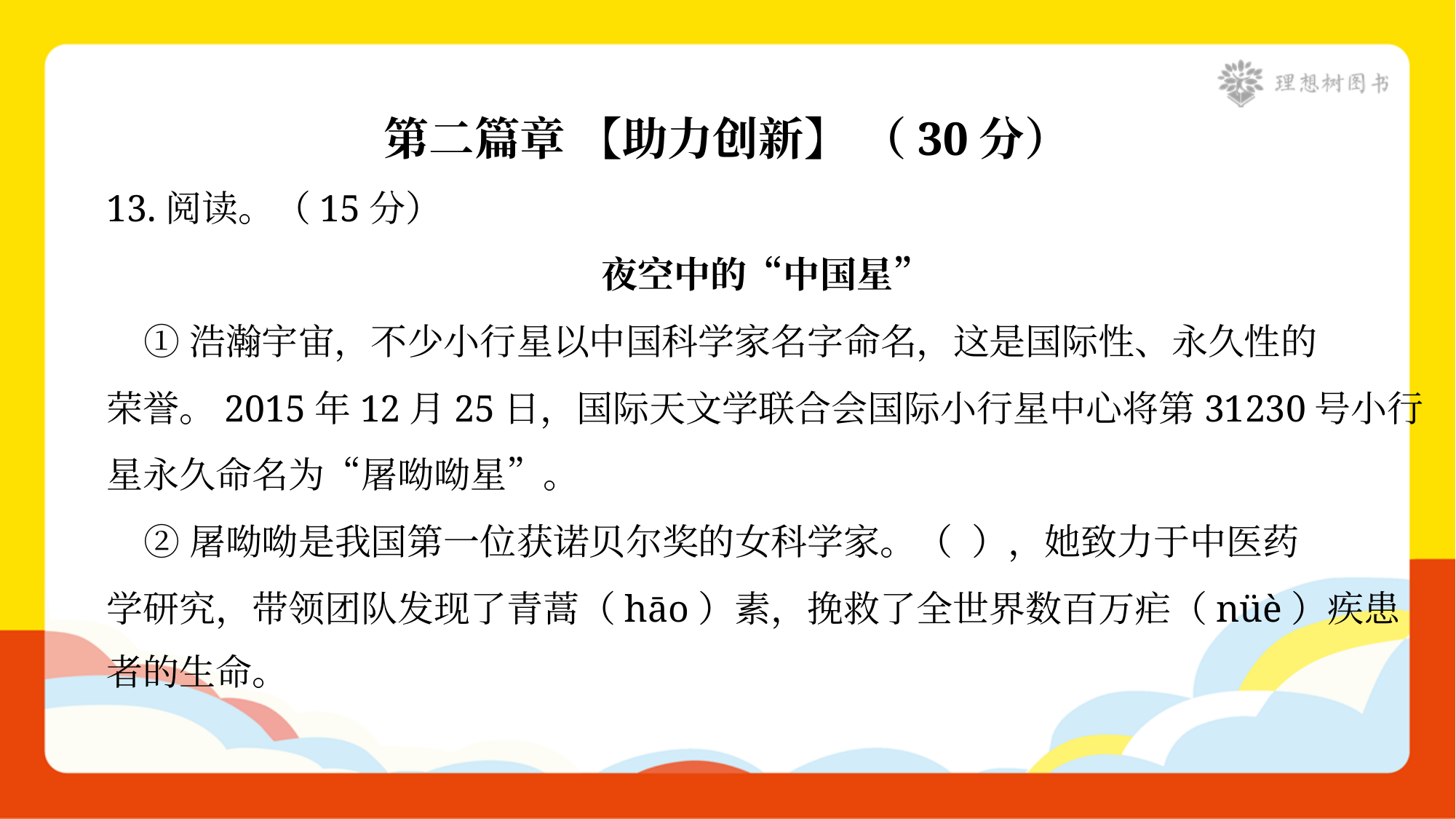

第二篇章 【助力创新】 （30分）
13.阅读。（15分）
夜空中的“中国星”
    ①浩瀚宇宙，不少小行星以中国科学家名字命名，这是国际性、永久性的
荣誉。2015年12月25日，国际天文学联合会国际小行星中心将第31230号小行
星永久命名为“屠呦呦星”。
    ②屠呦呦是我国第一位获诺贝尔奖的女科学家。（  ），她致力于中医药
学研究，带领团队发现了青蒿（hāo）素，挽救了全世界数百万疟（nüè）疾患
者的生命。